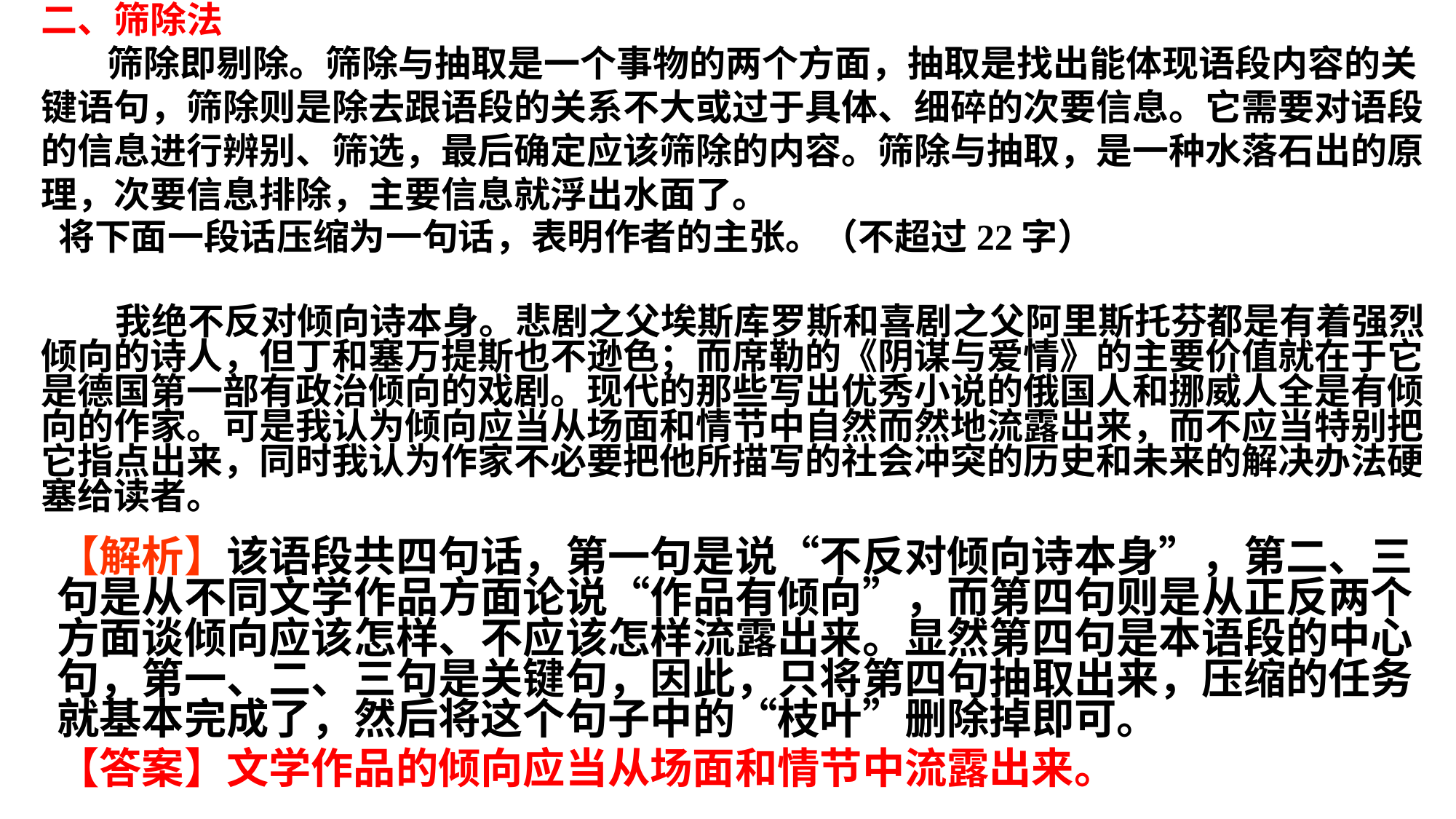

二、筛除法
       筛除即剔除。筛除与抽取是一个事物的两个方面，抽取是找出能体现语段内容的关键语句，筛除则是除去跟语段的关系不大或过于具体、细碎的次要信息。它需要对语段的信息进行辨别、筛选，最后确定应该筛除的内容。筛除与抽取，是一种水落石出的原理，次要信息排除，主要信息就浮出水面了。
 将下面一段话压缩为一句话，表明作者的主张。（不超过22字）

        我绝不反对倾向诗本身。悲剧之父埃斯库罗斯和喜剧之父阿里斯托芬都是有着强烈倾向的诗人，但丁和塞万提斯也不逊色；而席勒的《阴谋与爱情》的主要价值就在于它是德国第一部有政治倾向的戏剧。现代的那些写出优秀小说的俄国人和挪威人全是有倾向的作家。可是我认为倾向应当从场面和情节中自然而然地流露出来，而不应当特别把它指点出来，同时我认为作家不必要把他所描写的社会冲突的历史和未来的解决办法硬塞给读者。
【解析】该语段共四句话，第一句是说“不反对倾向诗本身”，第二、三句是从不同文学作品方面论说“作品有倾向”，而第四句则是从正反两个方面谈倾向应该怎样、不应该怎样流露出来。显然第四句是本语段的中心句，第一、二、三句是关键句，因此，只将第四句抽取出来，压缩的任务就基本完成了，然后将这个句子中的“枝叶”删除掉即可。
【答案】文学作品的倾向应当从场面和情节中流露出来。